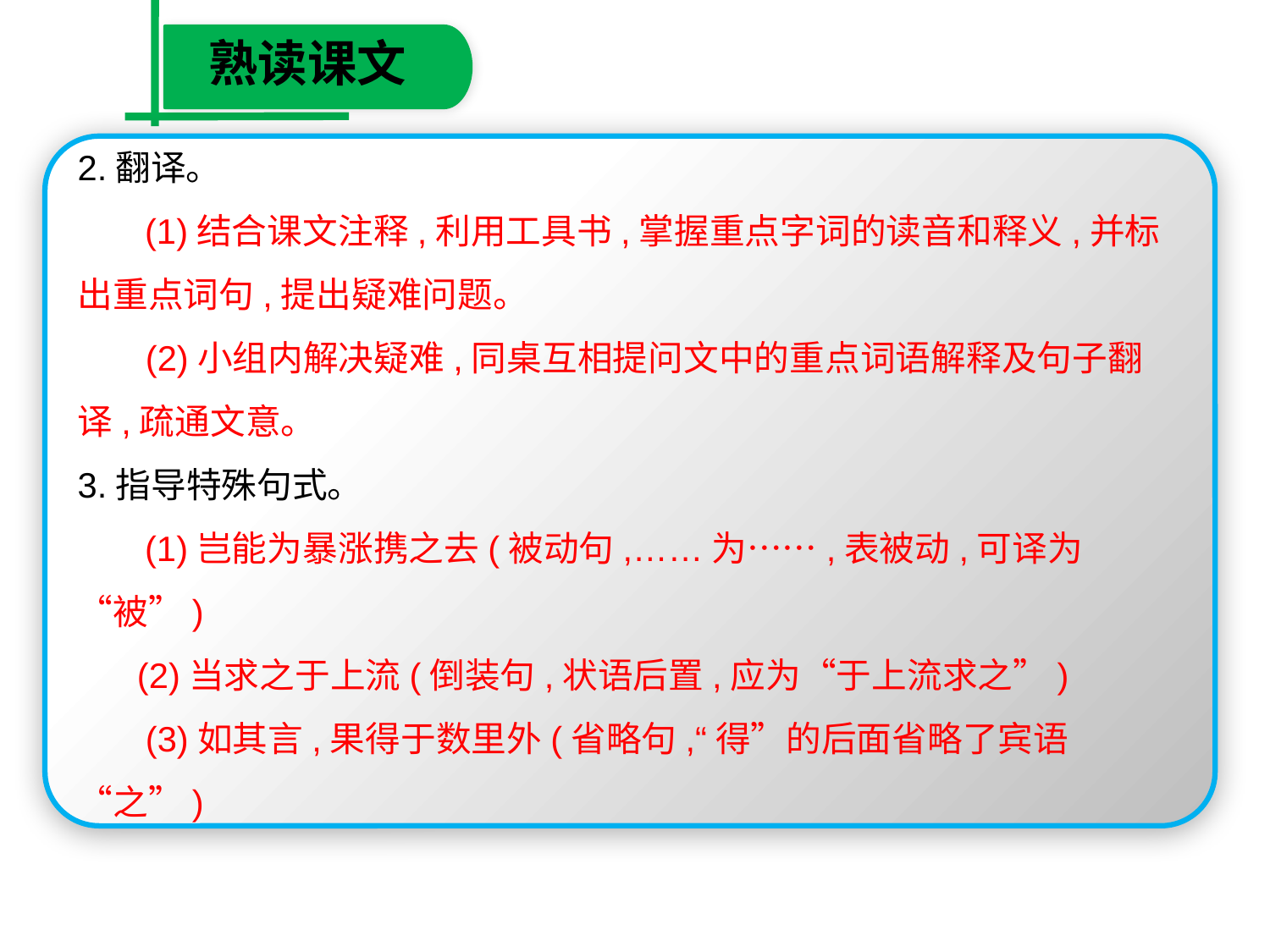

熟读课文

2.翻译。
　   (1)结合课文注释,利用工具书,掌握重点字词的读音和释义,并标出重点词句,提出疑难问题。
  　(2)小组内解决疑难,同桌互相提问文中的重点词语解释及句子翻译,疏通文意。
3.指导特殊句式。
　   (1)岂能为暴涨携之去(被动句,……为……,表被动,可译为“被”)
　  (2)当求之于上流(倒装句,状语后置,应为“于上流求之”)
  　(3)如其言,果得于数里外(省略句,“得”的后面省略了宾语“之”)